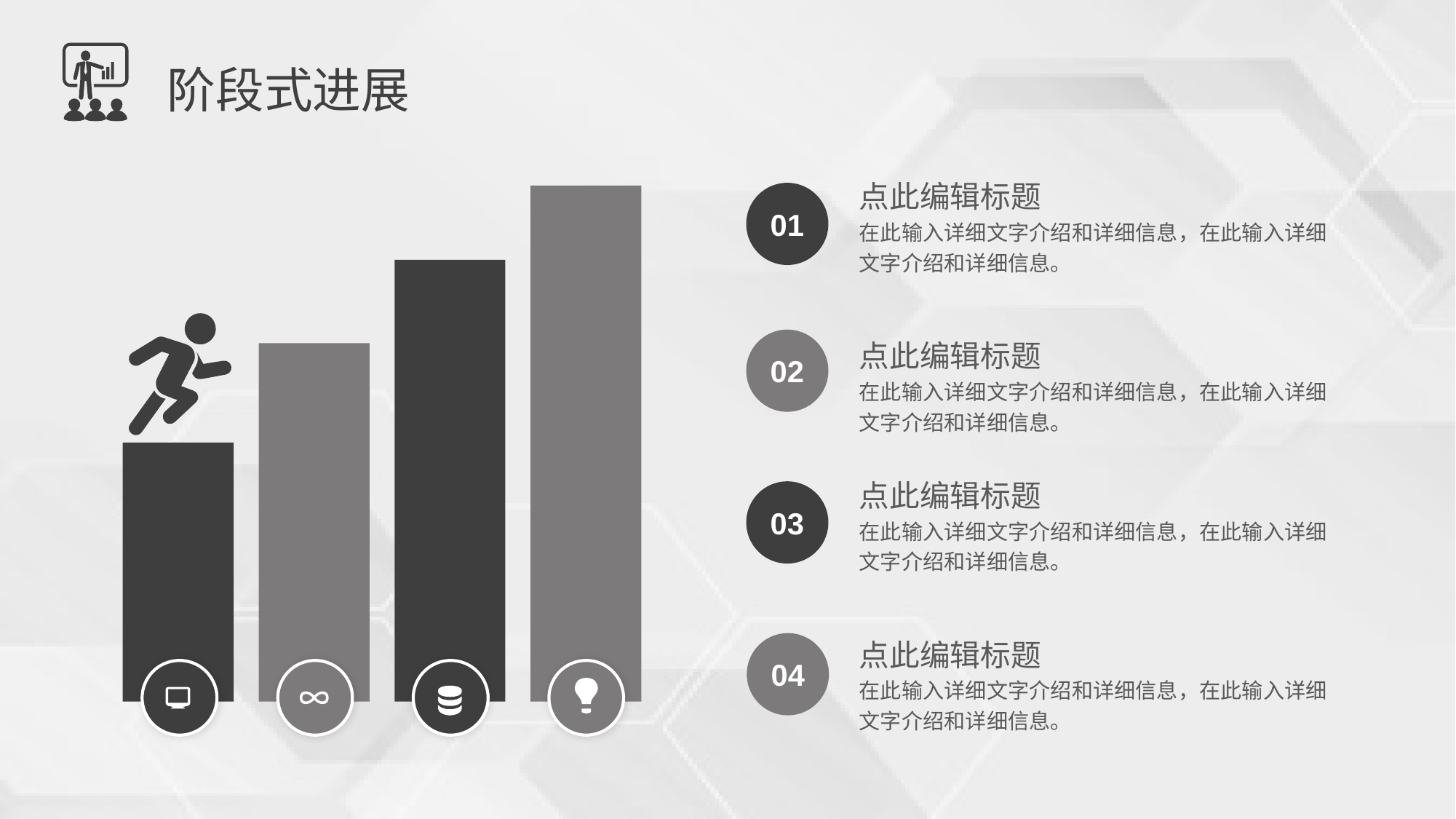

阶段式进展
点此编辑标题
在此输入详细文字介绍和详细信息，在此输入详细文字介绍和详细信息。
01

点此编辑标题
在此输入详细文字介绍和详细信息，在此输入详细文字介绍和详细信息。
02

点此编辑标题
在此输入详细文字介绍和详细信息，在此输入详细文字介绍和详细信息。
03
点此编辑标题
在此输入详细文字介绍和详细信息，在此输入详细文字介绍和详细信息。
04